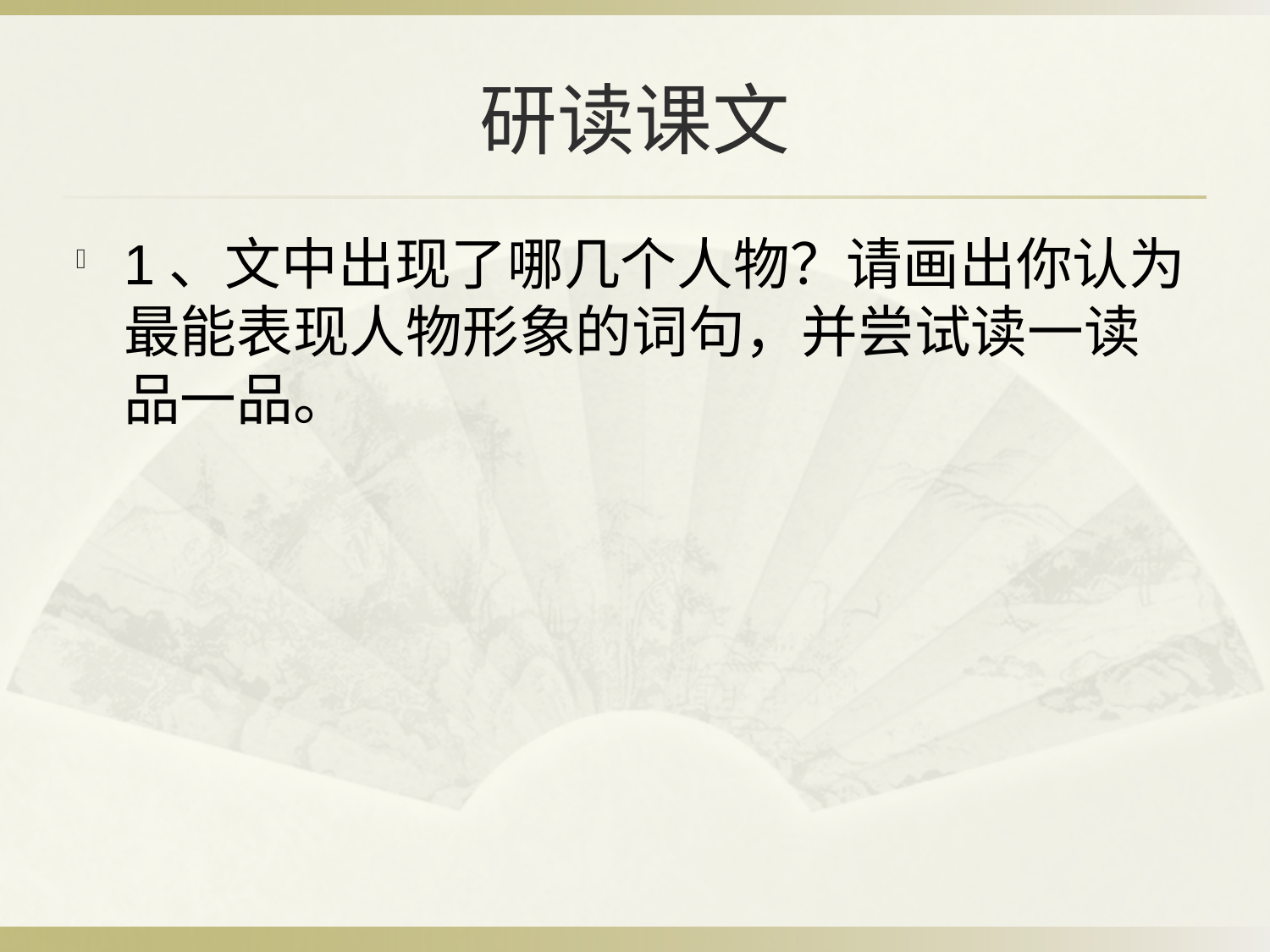

# 研读课文
1、文中出现了哪几个人物？请画出你认为最能表现人物形象的词句，并尝试读一读品一品。